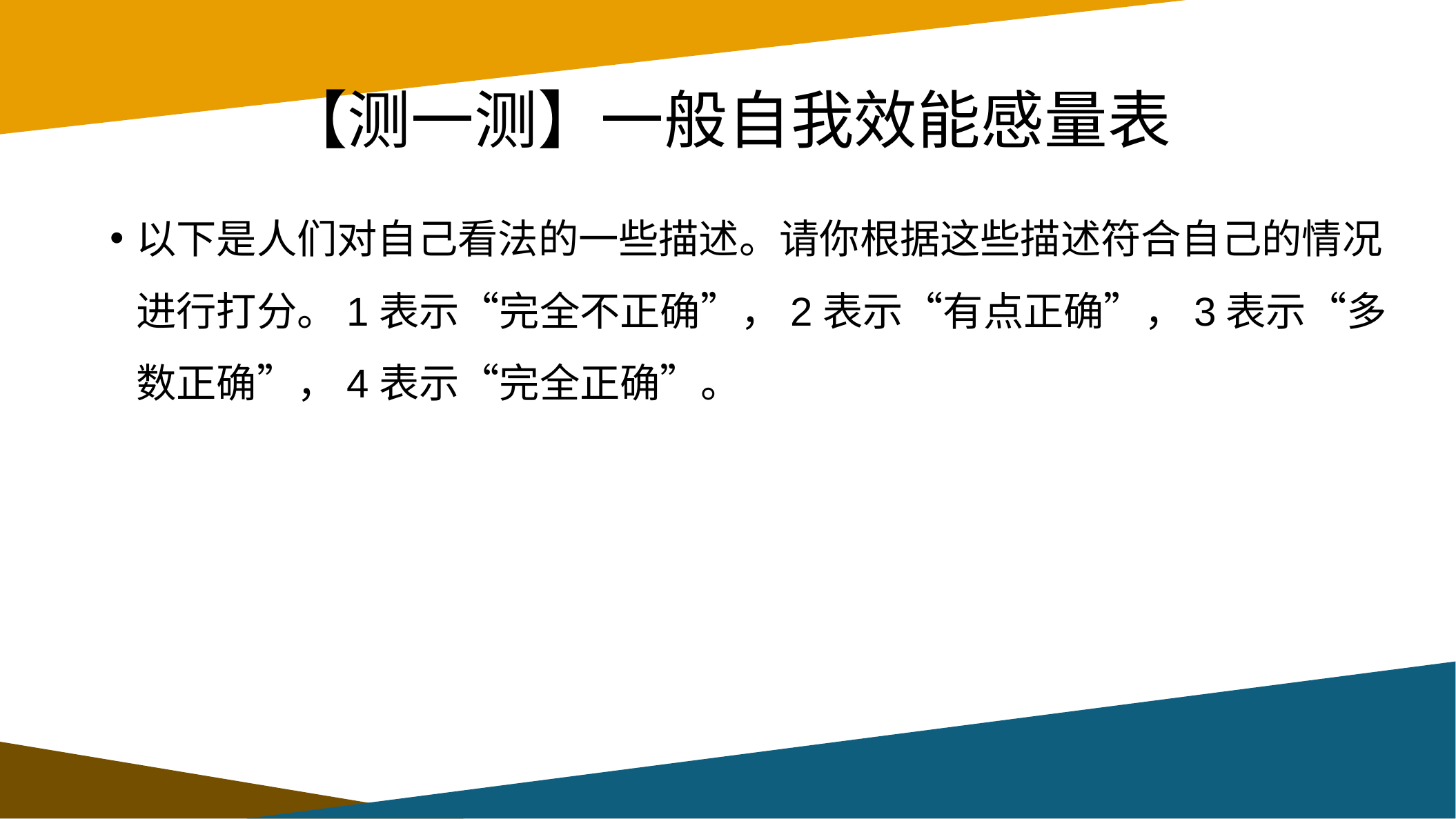

# 【测一测】一般自我效能感量表
以下是人们对自己看法的一些描述。请你根据这些描述符合自己的情况进行打分。1表示“完全不正确”，2表示“有点正确”，3表示“多数正确”，4表示“完全正确”。